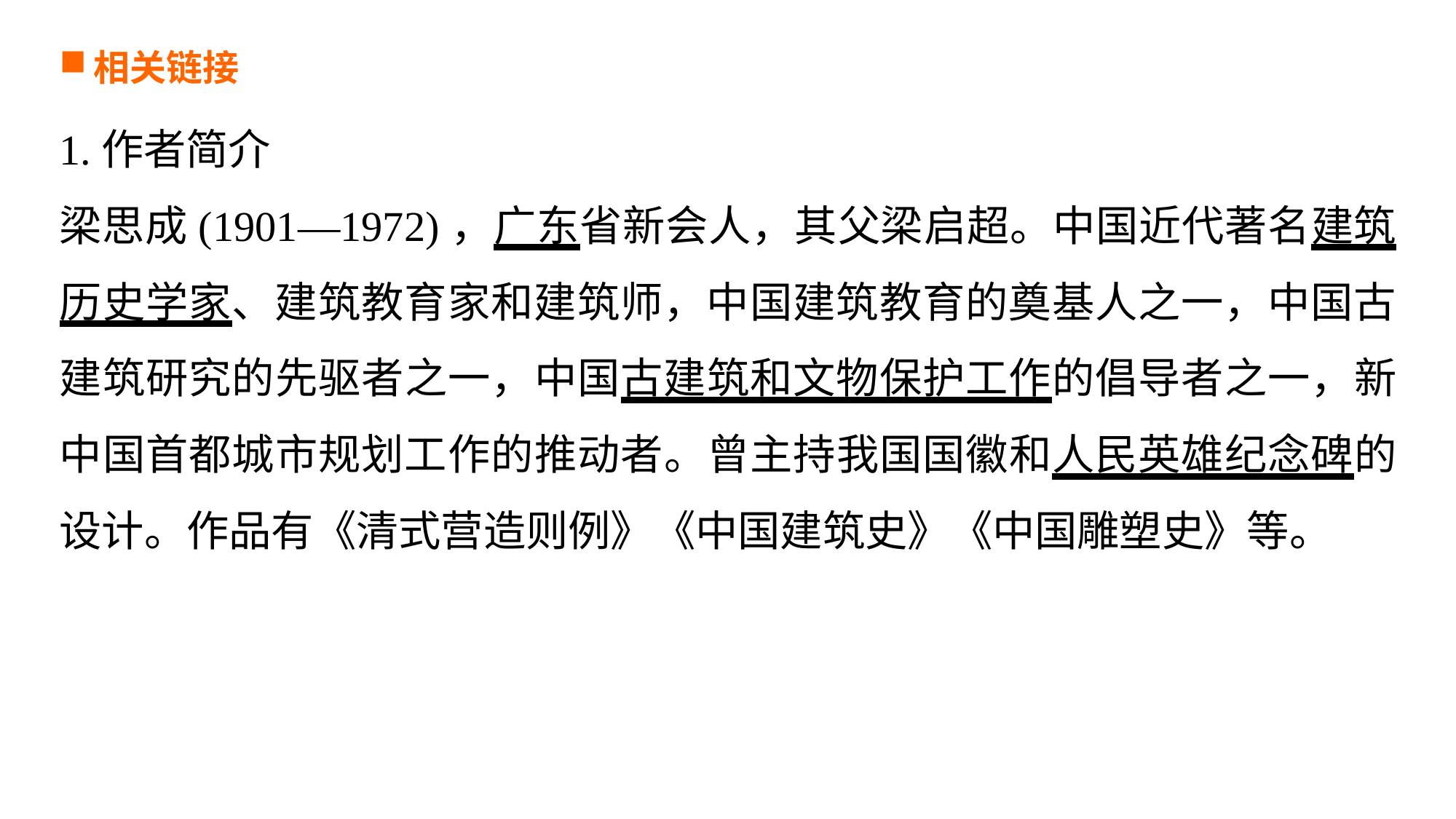

相关链接
1.作者简介
梁思成(1901—1972)，广东省新会人，其父梁启超。中国近代著名建筑历史学家、建筑教育家和建筑师，中国建筑教育的奠基人之一，中国古建筑研究的先驱者之一，中国古建筑和文物保护工作的倡导者之一，新中国首都城市规划工作的推动者。曾主持我国国徽和人民英雄纪念碑的设计。作品有《清式营造则例》《中国建筑史》《中国雕塑史》等。